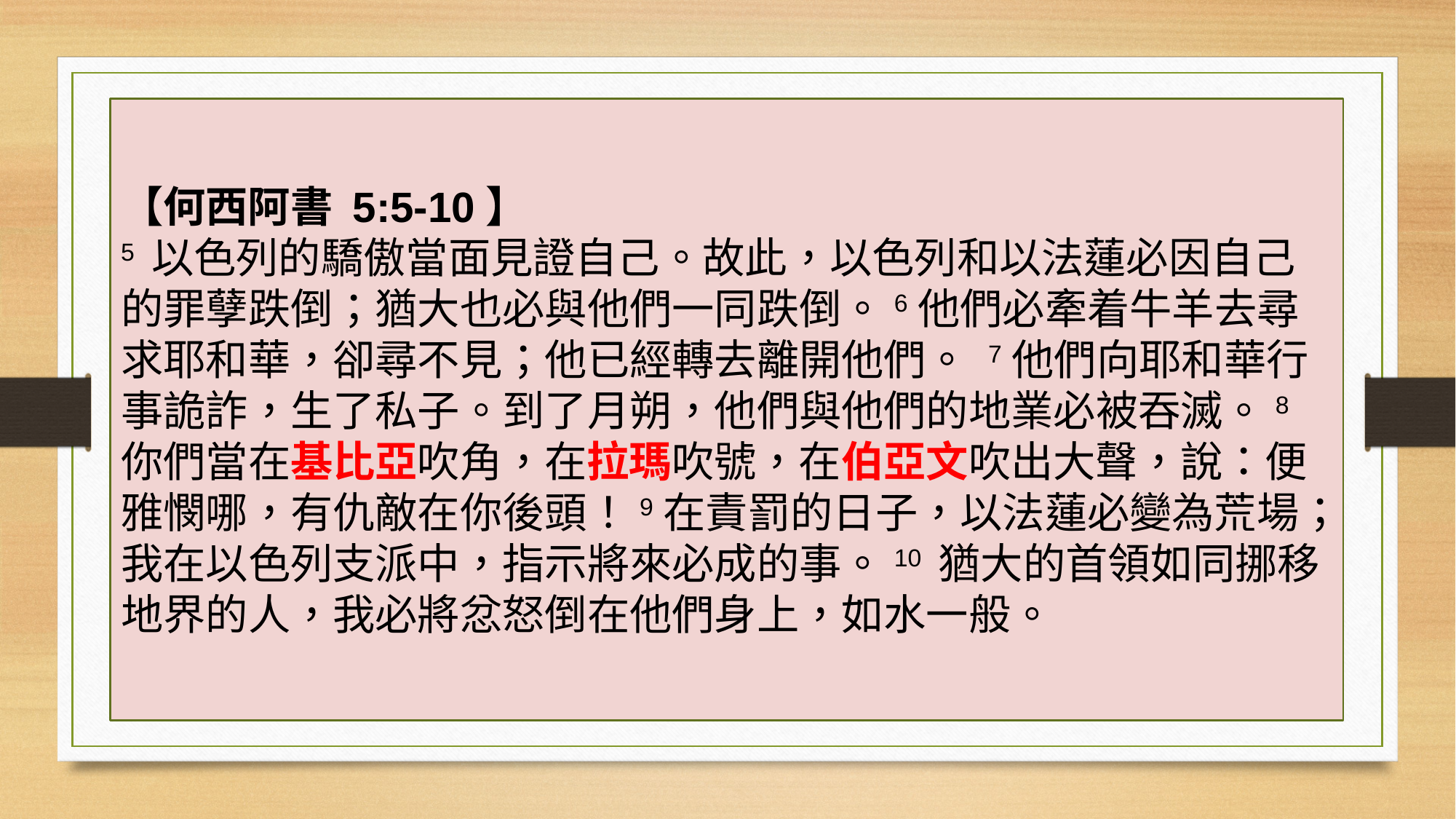

【何西阿書 5:5-10】
5 以色列的驕傲當面見證自己。故此，以色列和以法蓮必因自己的罪孽跌倒；猶大也必與他們一同跌倒。6他們必牽着牛羊去尋求耶和華，卻尋不見；他已經轉去離開他們。 7他們向耶和華行事詭詐，生了私子。到了月朔，他們與他們的地業必被吞滅。8你們當在基比亞吹角，在拉瑪吹號，在伯亞文吹出大聲，說：便雅憫哪，有仇敵在你後頭！9在責罰的日子，以法蓮必變為荒場；我在以色列支派中，指示將來必成的事。10 猶大的首領如同挪移地界的人，我必將忿怒倒在他們身上，如水一般。
#